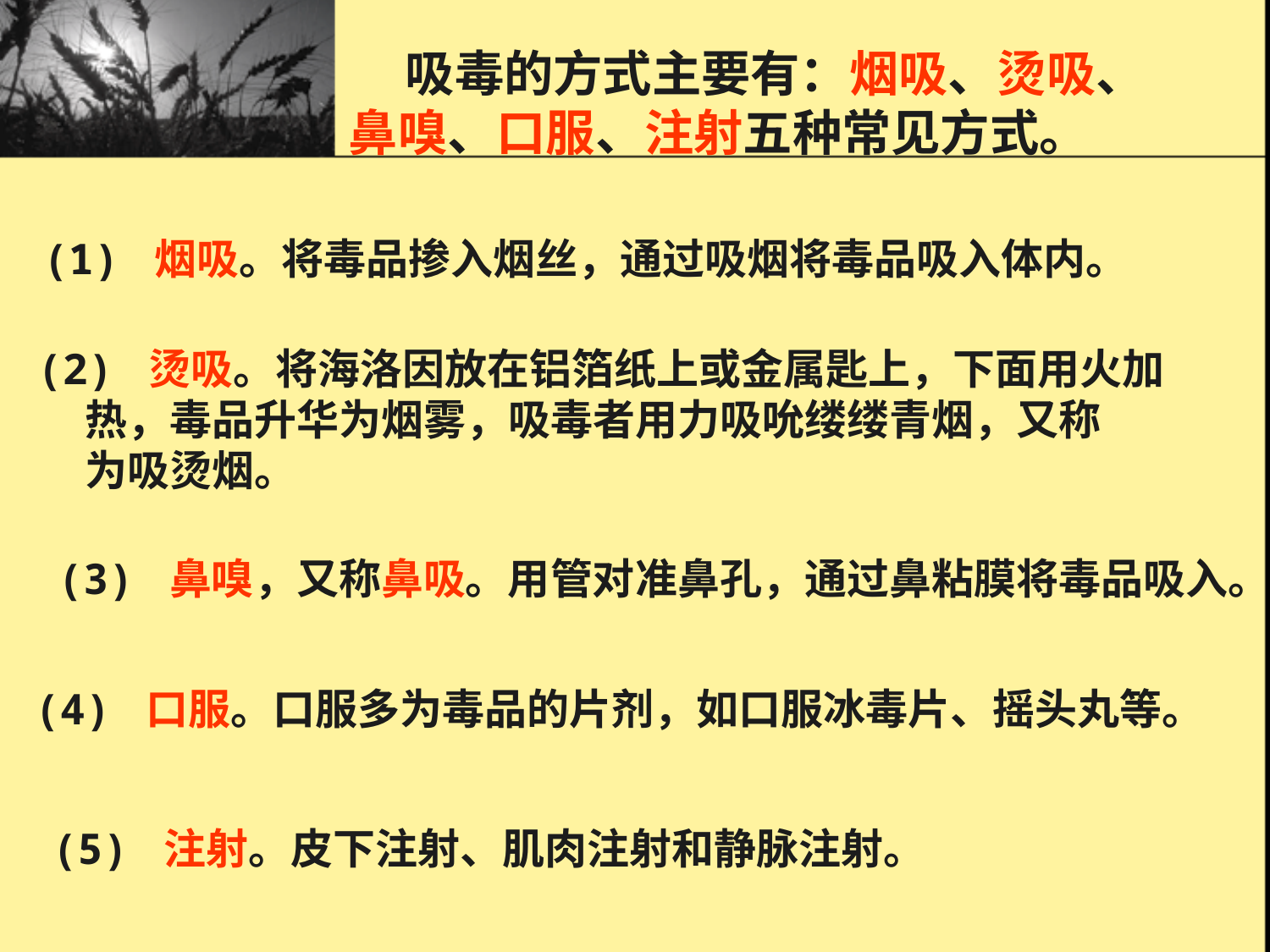

# 预防常识3吸毒的方式有哪些?
    吸毒的方式主要有：烟吸、烫吸、
鼻嗅、口服、注射五种常见方式。
(1) 烟吸。将毒品掺入烟丝，通过吸烟将毒品吸入体内。
(2) 烫吸。将海洛因放在铝箔纸上或金属匙上，下面用火加
    热，毒品升华为烟雾，吸毒者用力吸吮缕缕青烟，又称
    为吸烫烟。
　(3) 鼻嗅，又称鼻吸。用管对准鼻孔，通过鼻粘膜将毒品吸入。
(4) 口服。口服多为毒品的片剂，如口服冰毒片、摇头丸等。
(5) 注射。皮下注射、肌肉注射和静脉注射。